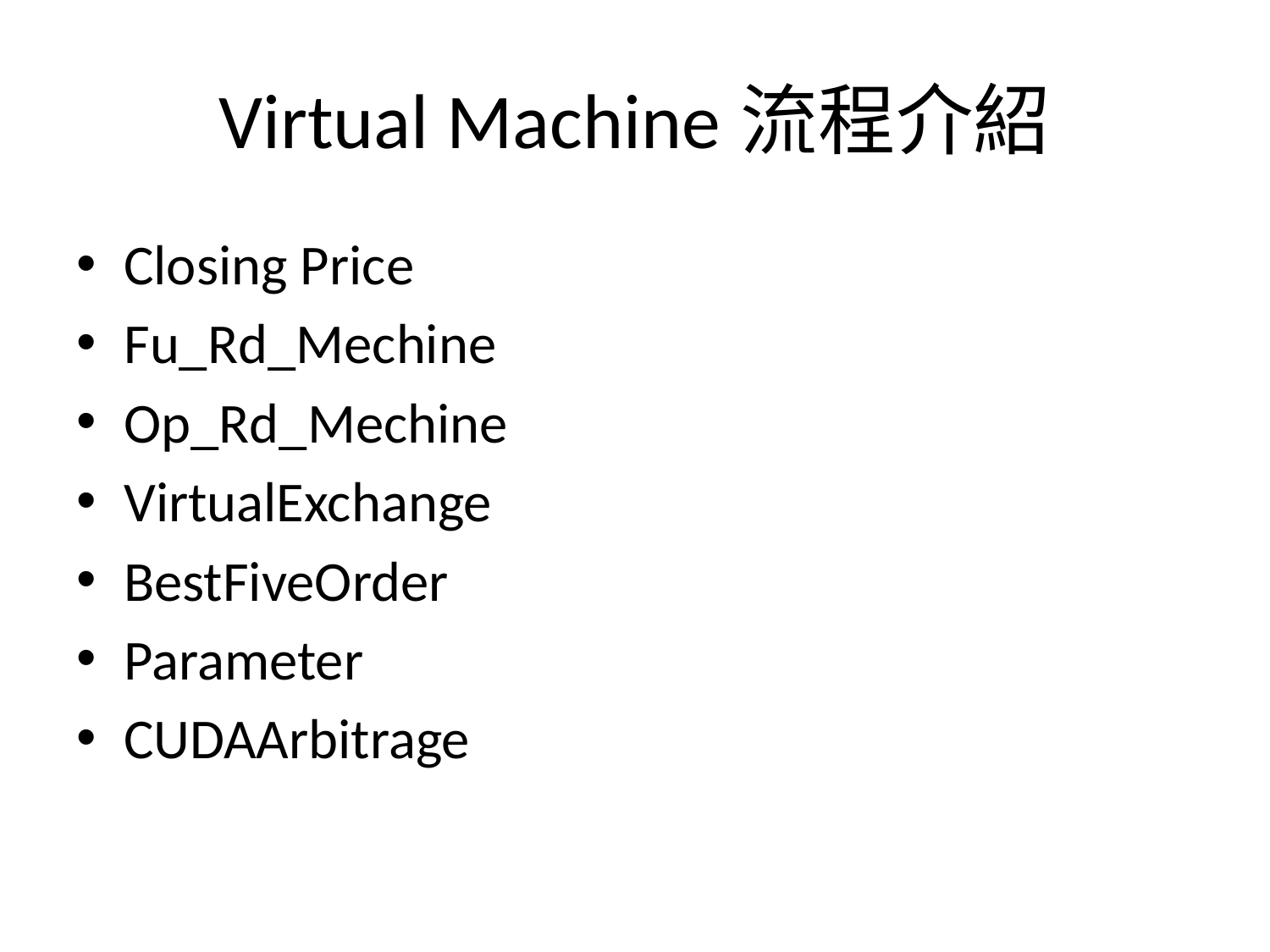

# Virtual Machine流程介紹
Closing Price
Fu_Rd_Mechine
Op_Rd_Mechine
VirtualExchange
BestFiveOrder
Parameter
CUDAArbitrage